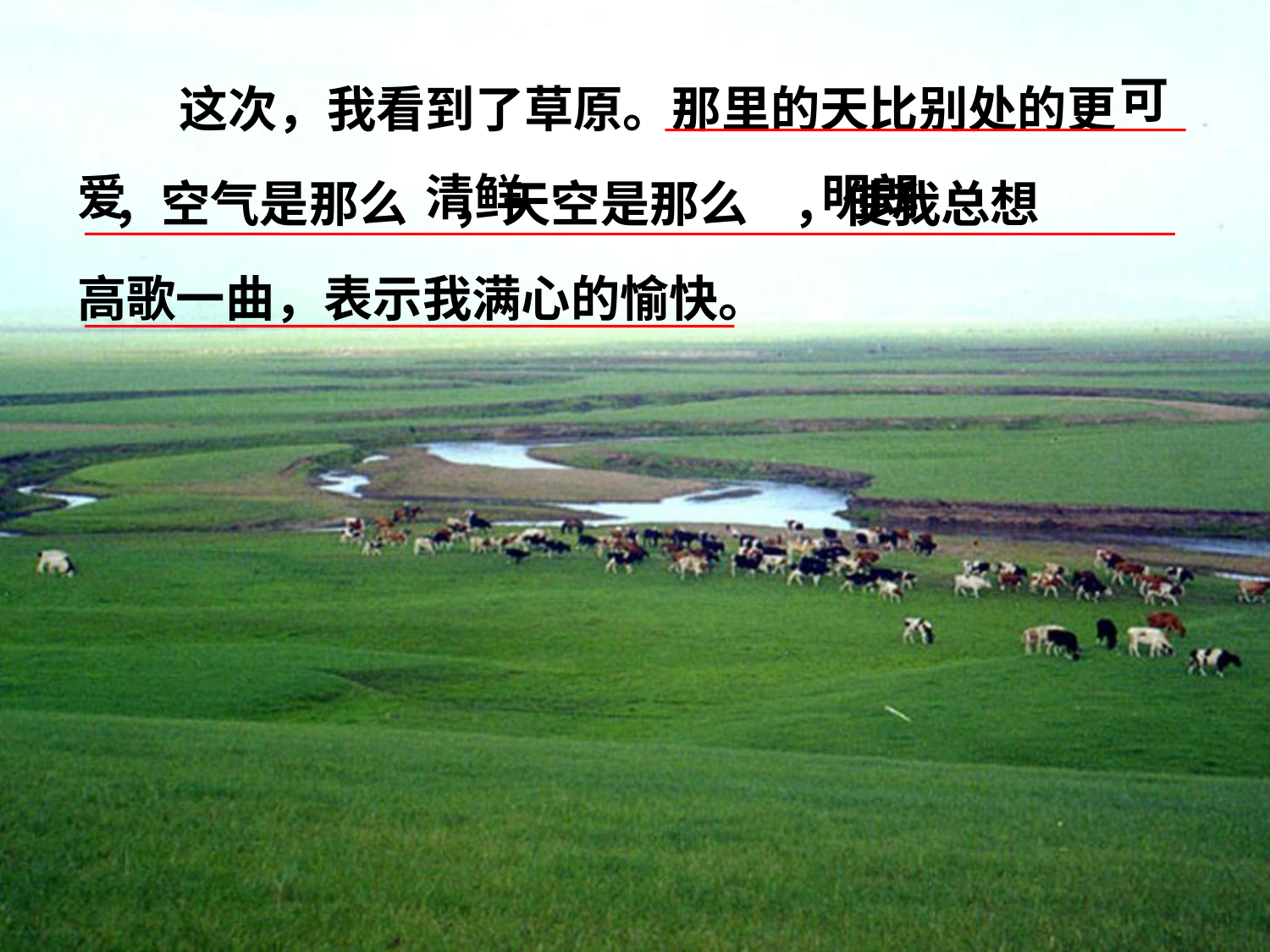

这次，我看到了草原。那里的天比别处的更
  ，空气是那么    ，天空是那么    ，使我总想
高歌一曲，表示我满心的愉快。
可

爱
清鲜
明朗